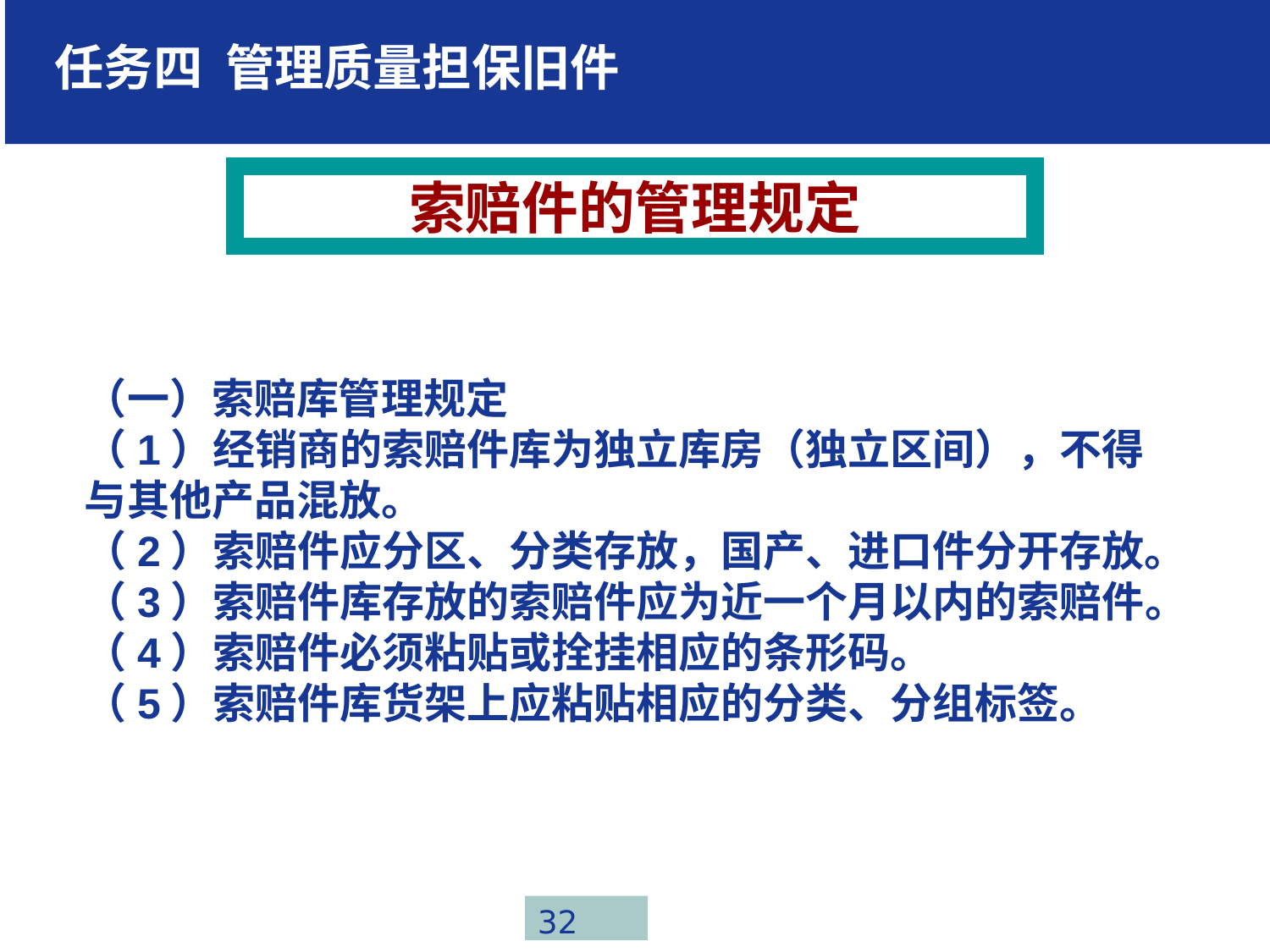

任务四  管理质量担保旧件
索赔件的管理规定
（一）索赔库管理规定
（1）经销商的索赔件库为独立库房（独立区间），不得与其他产品混放。
（2）索赔件应分区、分类存放，国产、进口件分开存放。
（3）索赔件库存放的索赔件应为近一个月以内的索赔件。
（4）索赔件必须粘贴或拴挂相应的条形码。
（5）索赔件库货架上应粘贴相应的分类、分组标签。
32